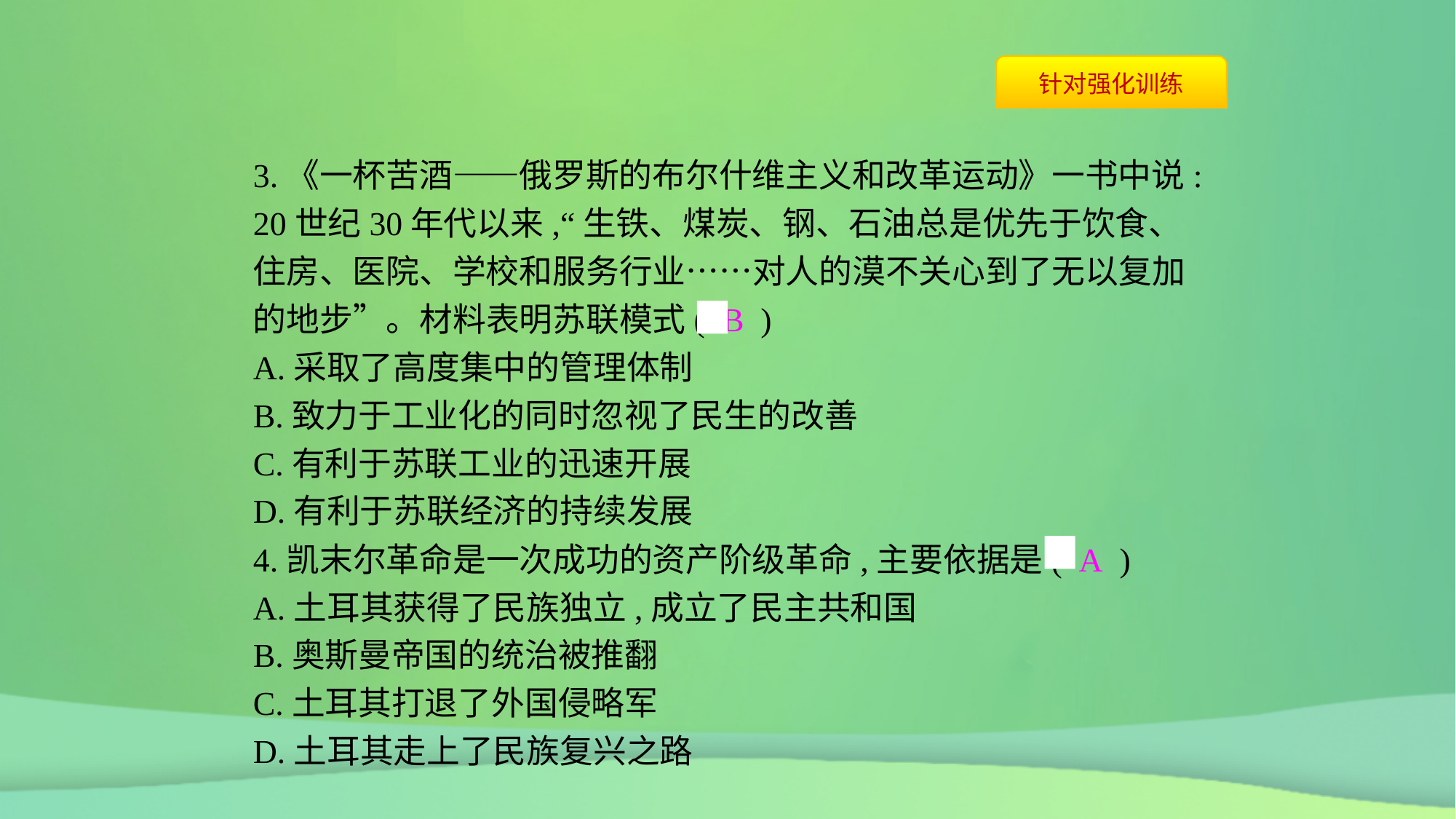

3.《一杯苦酒——俄罗斯的布尔什维主义和改革运动》一书中说:20世纪30年代以来,“生铁、煤炭、钢、石油总是优先于饮食、住房、医院、学校和服务行业……对人的漠不关心到了无以复加的地步”。材料表明苏联模式(  B  )
A.采取了高度集中的管理体制
B.致力于工业化的同时忽视了民生的改善
C.有利于苏联工业的迅速开展
D.有利于苏联经济的持续发展
4.凯末尔革命是一次成功的资产阶级革命,主要依据是(  A  )
A.土耳其获得了民族独立,成立了民主共和国
B.奥斯曼帝国的统治被推翻
C.土耳其打退了外国侵略军
D.土耳其走上了民族复兴之路